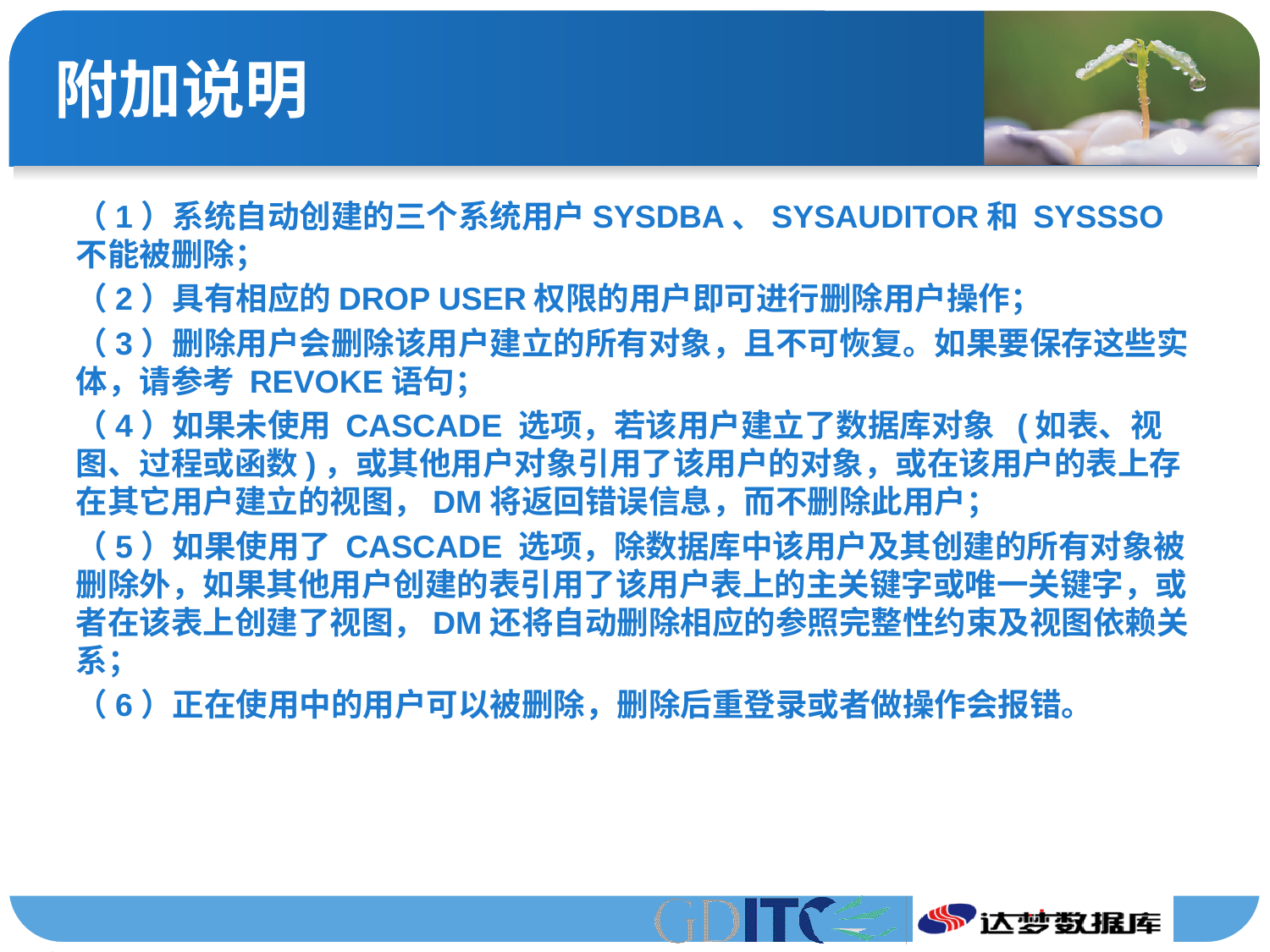

# 附加说明
（1）系统自动创建的三个系统用户SYSDBA、SYSAUDITOR和 SYSSSO不能被删除；
（2）具有相应的DROP USER权限的用户即可进行删除用户操作；
（3）删除用户会删除该用户建立的所有对象，且不可恢复。如果要保存这些实体，请参考 REVOKE语句；
（4）如果未使用 CASCADE 选项，若该用户建立了数据库对象  (如表、视图、过程或函数)，或其他用户对象引用了该用户的对象，或在该用户的表上存在其它用户建立的视图，DM将返回错误信息，而不删除此用户；
（5）如果使用了 CASCADE 选项，除数据库中该用户及其创建的所有对象被删除外，如果其他用户创建的表引用了该用户表上的主关键字或唯一关键字，或者在该表上创建了视图，DM还将自动删除相应的参照完整性约束及视图依赖关系；
（6）正在使用中的用户可以被删除，删除后重登录或者做操作会报错。